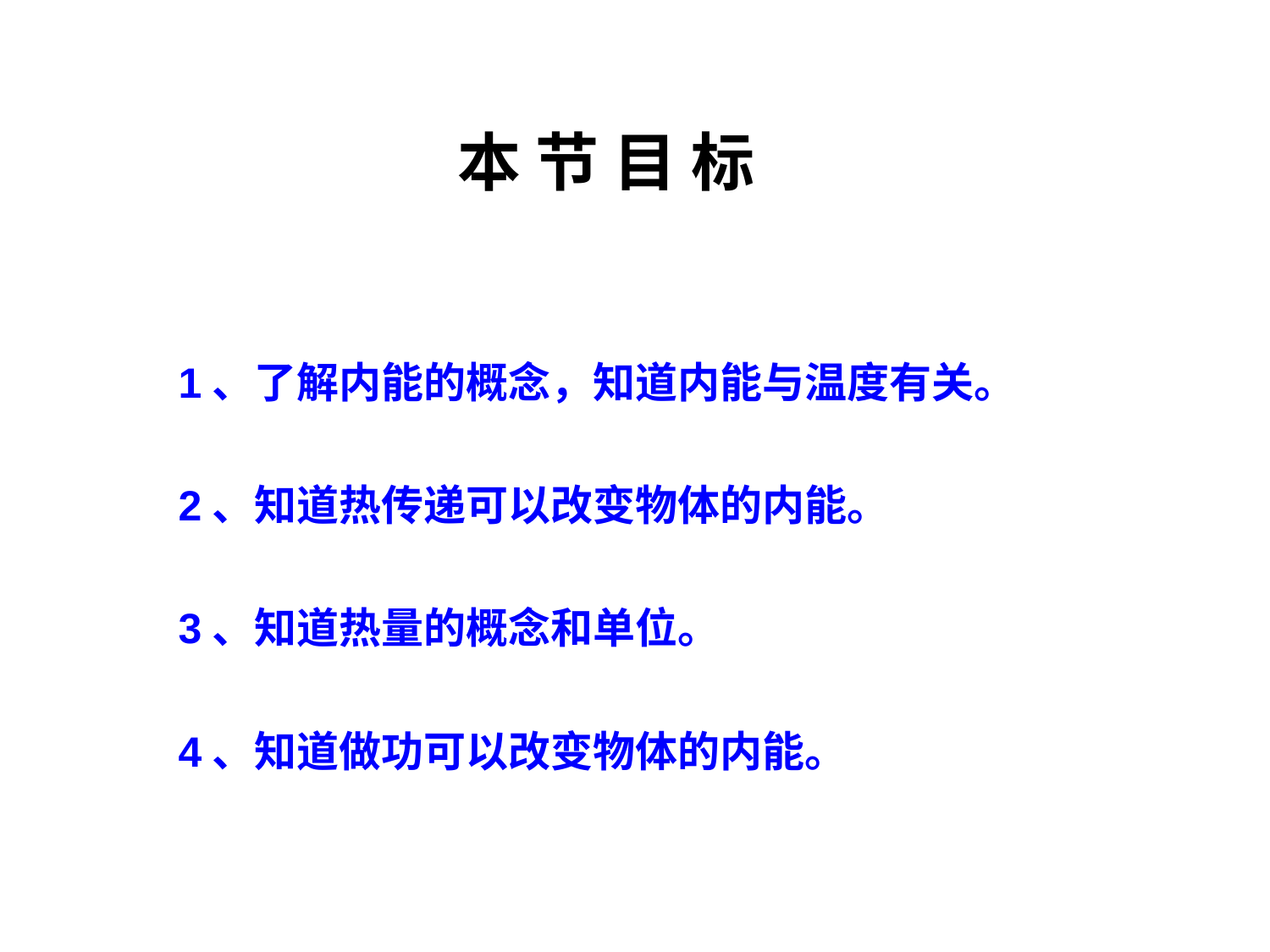

本 节 目 标
    1、了解内能的概念，知道内能与温度有关。
    2、知道热传递可以改变物体的内能。
    3、知道热量的概念和单位。
    4、知道做功可以改变物体的内能。